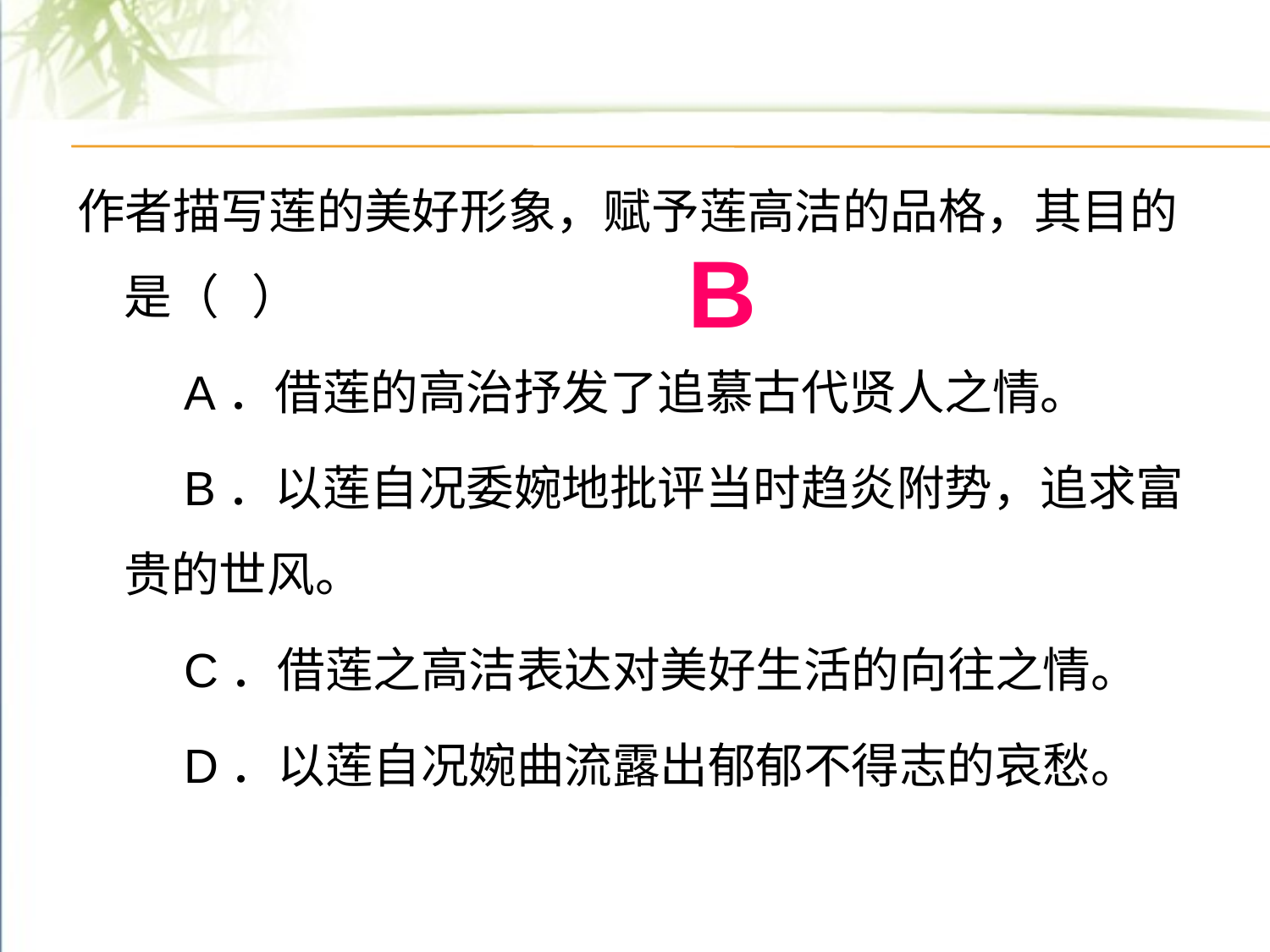

作者描写莲的美好形象，赋予莲高洁的品格，其目的是（   ）
　　A．借莲的高治抒发了追慕古代贤人之情。
　　B．以莲自况委婉地批评当时趋炎附势，追求富贵的世风。
　　C．借莲之高洁表达对美好生活的向往之情。
　　D．以莲自况婉曲流露出郁郁不得志的哀愁。
B